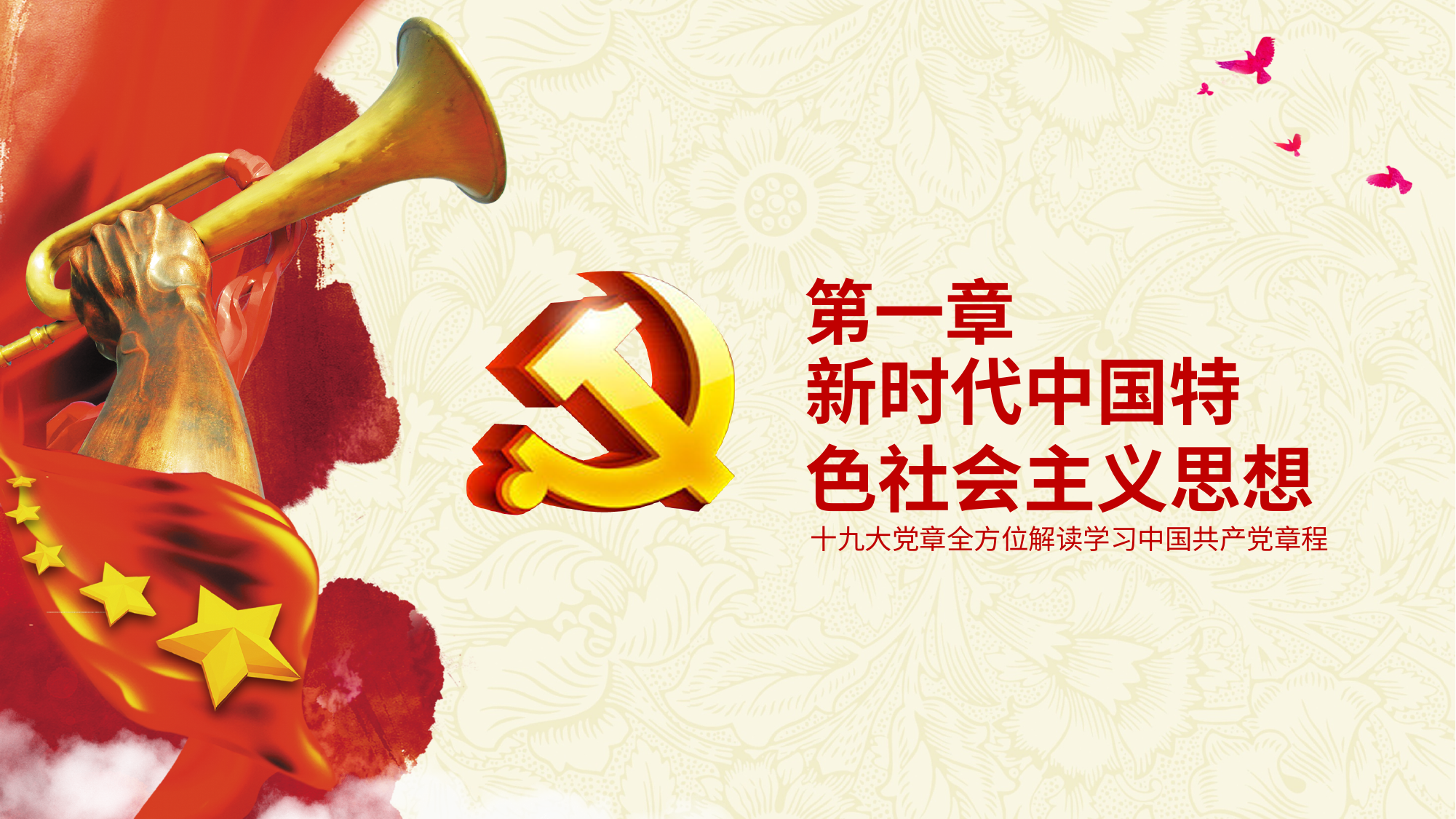

第一章
新时代中国特
色社会主义思想
十九大党章全方位解读学习中国共产党章程